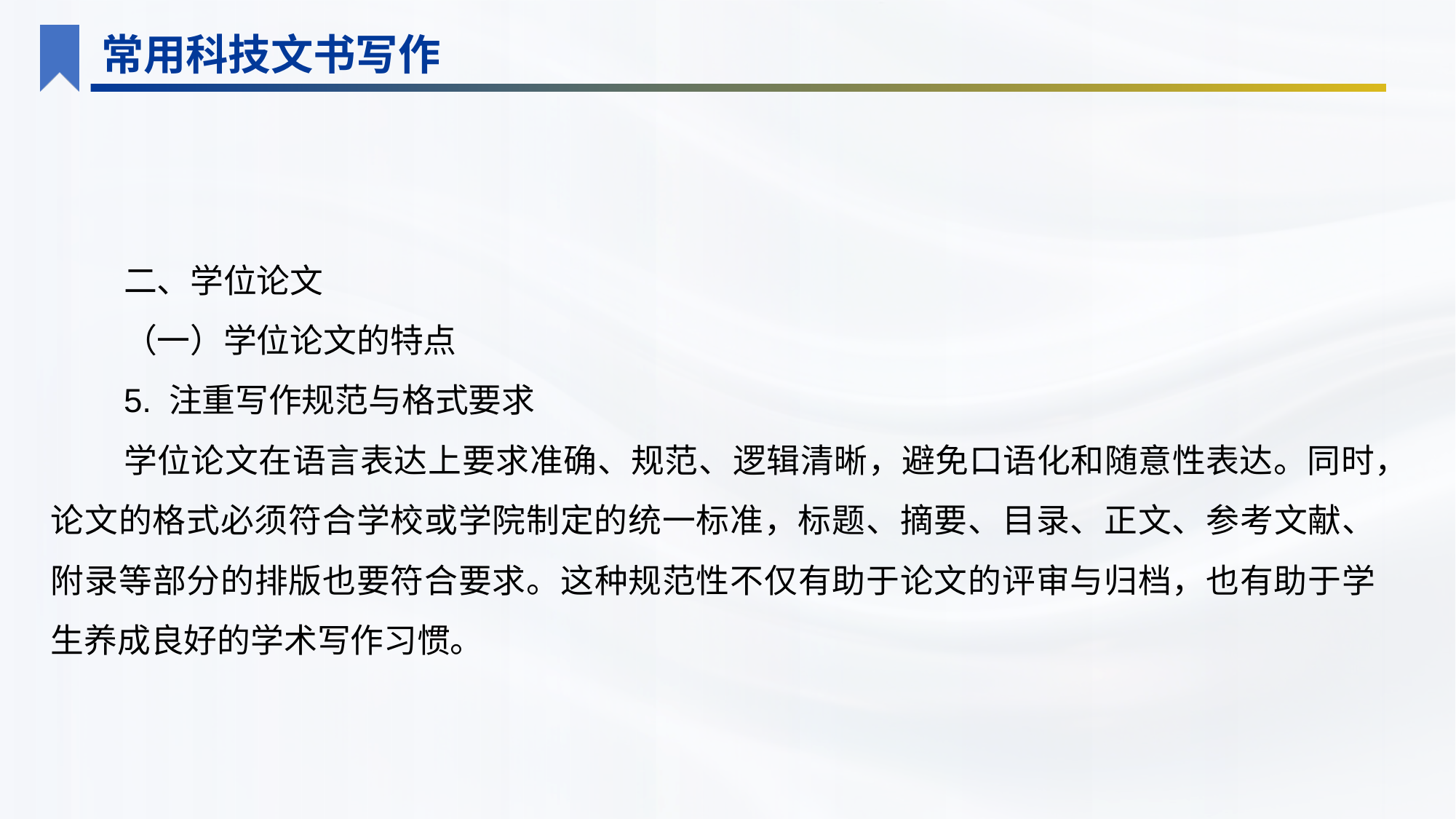

常用科技文书写作
二、学位论文
（一）学位论文的特点
5. 注重写作规范与格式要求
学位论文在语言表达上要求准确、规范、逻辑清晰，避免口语化和随意性表达。同时，论文的格式必须符合学校或学院制定的统一标准，标题、摘要、目录、正文、参考文献、附录等部分的排版也要符合要求。这种规范性不仅有助于论文的评审与归档，也有助于学生养成良好的学术写作习惯。